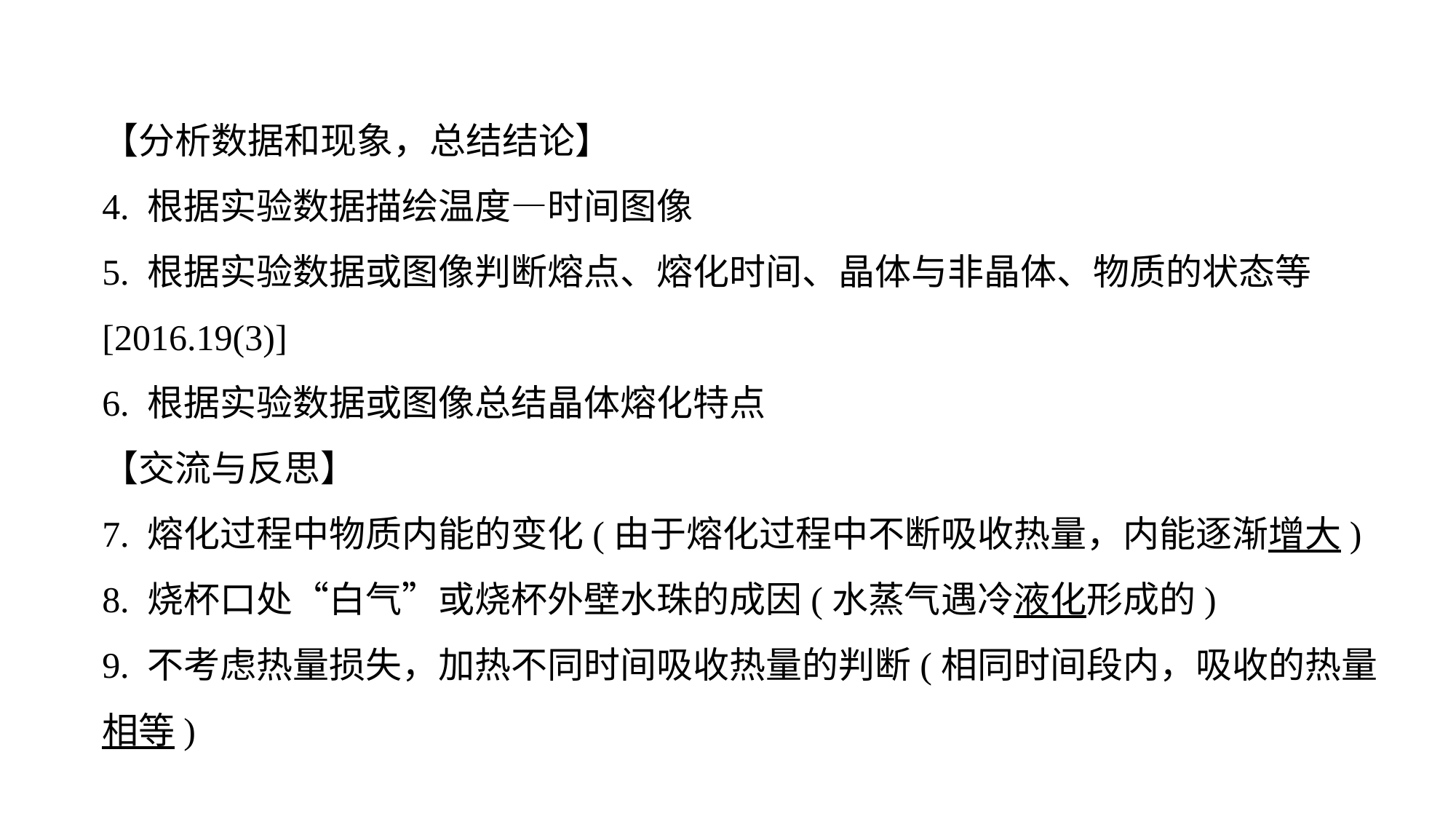

【分析数据和现象，总结结论】
4. 根据实验数据描绘温度—时间图像
5. 根据实验数据或图像判断熔点、熔化时间、晶体与非晶体、物质的状态等[2016.19(3)]
6. 根据实验数据或图像总结晶体熔化特点
【交流与反思】
7. 熔化过程中物质内能的变化(由于熔化过程中不断吸收热量，内能逐渐增大)
8. 烧杯口处“白气”或烧杯外壁水珠的成因(水蒸气遇冷液化形成的)
9. 不考虑热量损失，加热不同时间吸收热量的判断(相同时间段内，吸收的热量相等)